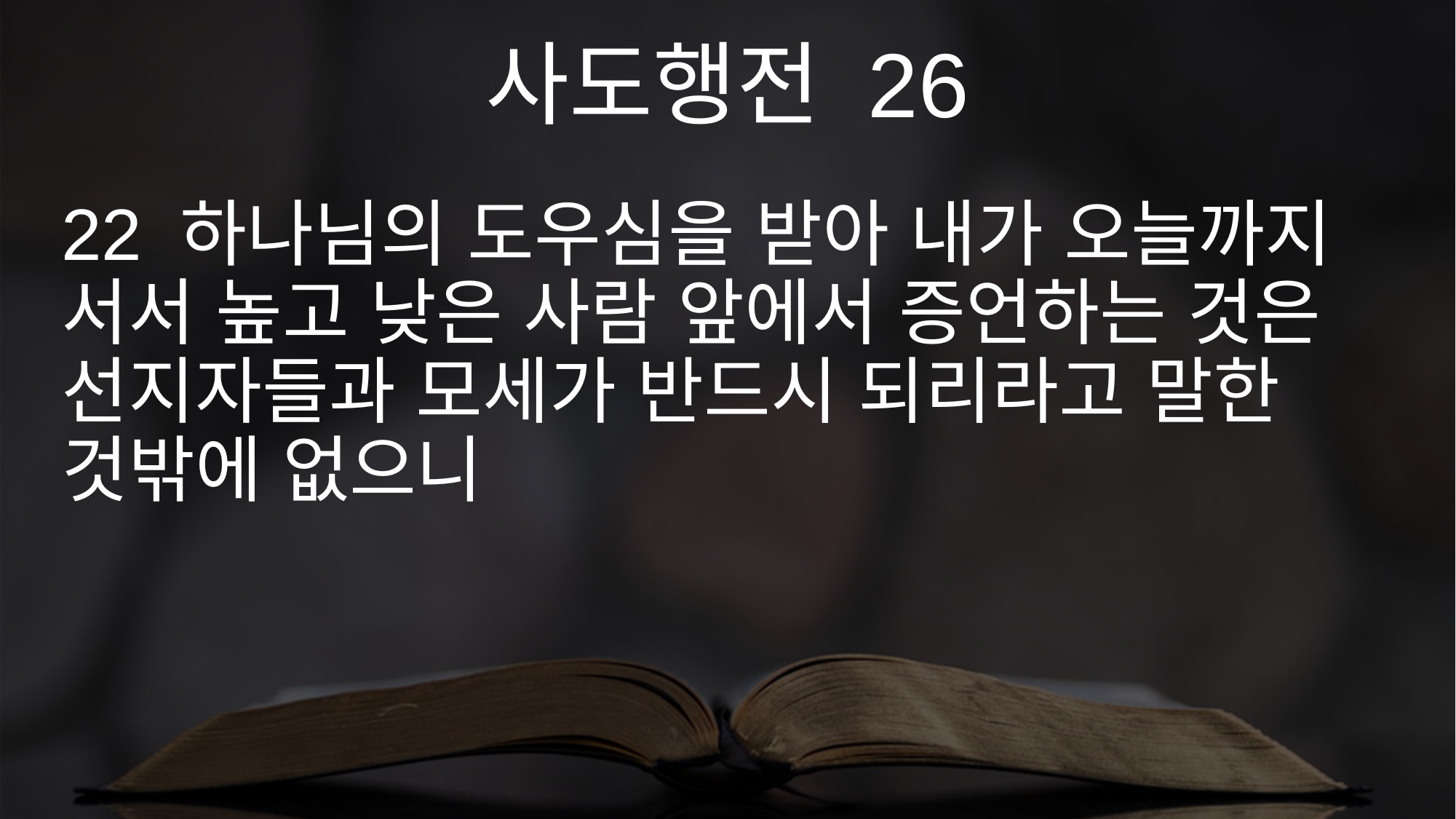

사도행전 26
22 하나님의 도우심을 받아 내가 오늘까지 서서 높고 낮은 사람 앞에서 증언하는 것은 선지자들과 모세가 반드시 되리라고 말한 것밖에 없으니